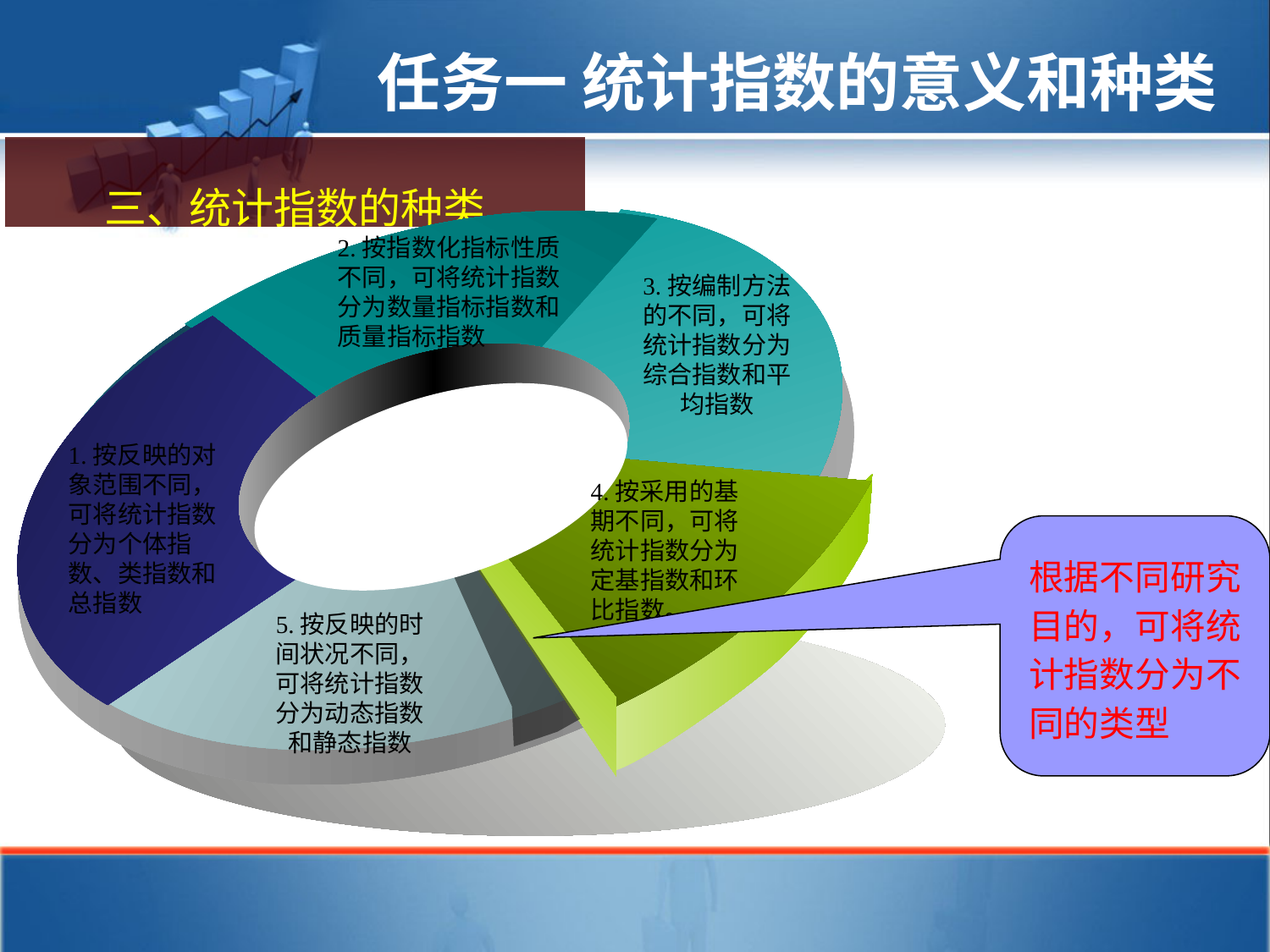

任务一 统计指数的意义和种类

三、统计指数的种类

3.按编制方法的不同，可将统计指数分为综合指数和平均指数

1.按反映的对象范围不同，可将统计指数分为个体指数、类指数和
总指数

4.按采用的基期不同，可将统计指数分为定基指数和环比指数。

5.按反映的时间状况不同，可将统计指数分为动态指数和静态指数

2.按指数化指标性质不同，可将统计指数分为数量指标指数和质量指标指数

根据不同研究目的，可将统计指数分为不同的类型